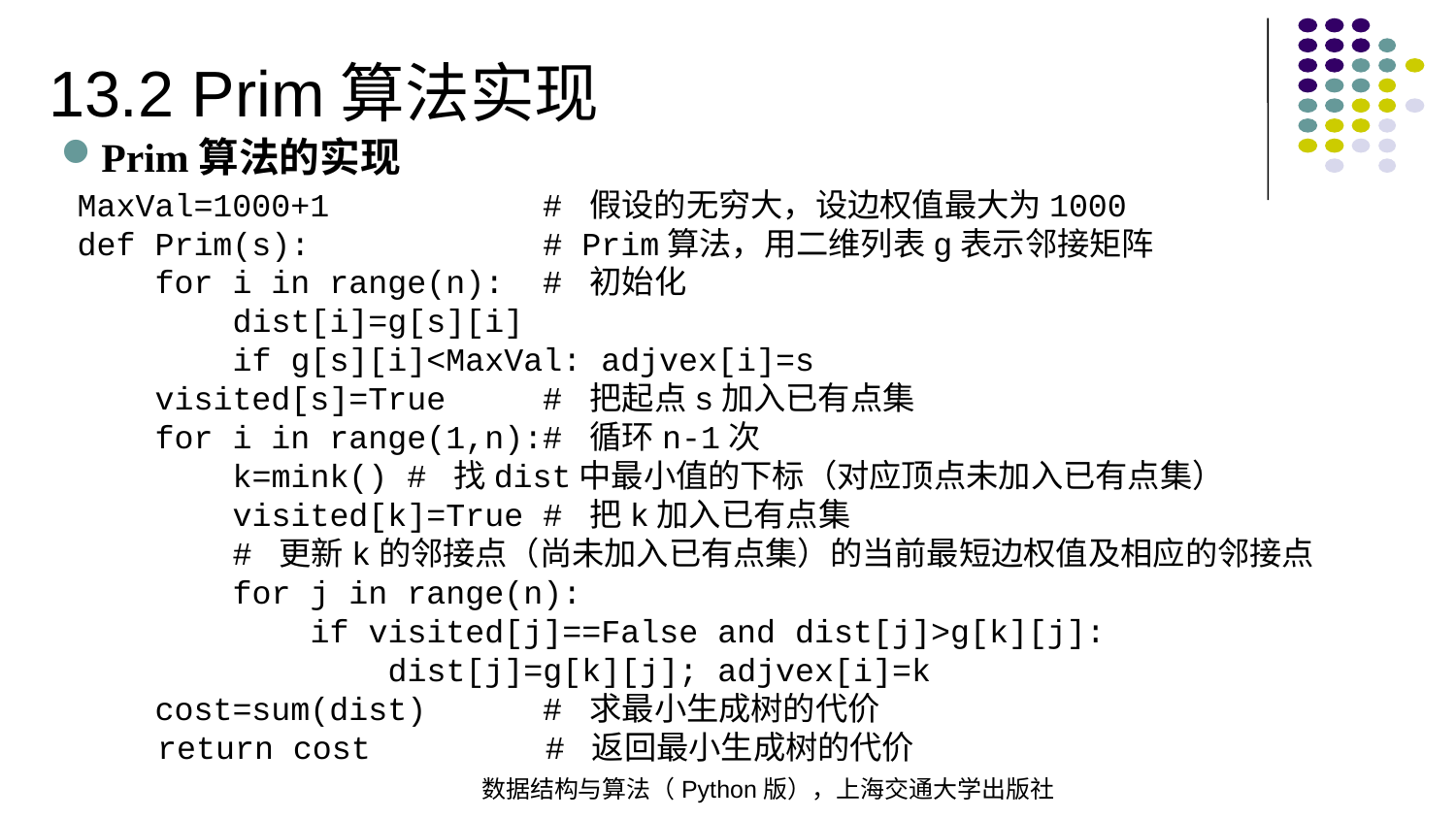

13.2 Prim算法实现
Prim算法的实现
MaxVal=1000+1           # 假设的无穷大，设边权值最大为1000
def Prim(s):            # Prim算法，用二维列表g表示邻接矩阵
    for i in range(n):  # 初始化
        dist[i]=g[s][i]
        if g[s][i]<MaxVal: adjvex[i]=s
    visited[s]=True     # 把起点s加入已有点集
    for i in range(1,n):# 循环n-1次
        k=mink() # 找dist中最小值的下标（对应顶点未加入已有点集）
        visited[k]=True # 把k加入已有点集
        # 更新k的邻接点（尚未加入已有点集）的当前最短边权值及相应的邻接点
        for j in range(n):
            if visited[j]==False and dist[j]>g[k][j]:
                dist[j]=g[k][j]; adjvex[i]=k
    cost=sum(dist)      # 求最小生成树的代价
          return cost         # 返回最小生成树的代价